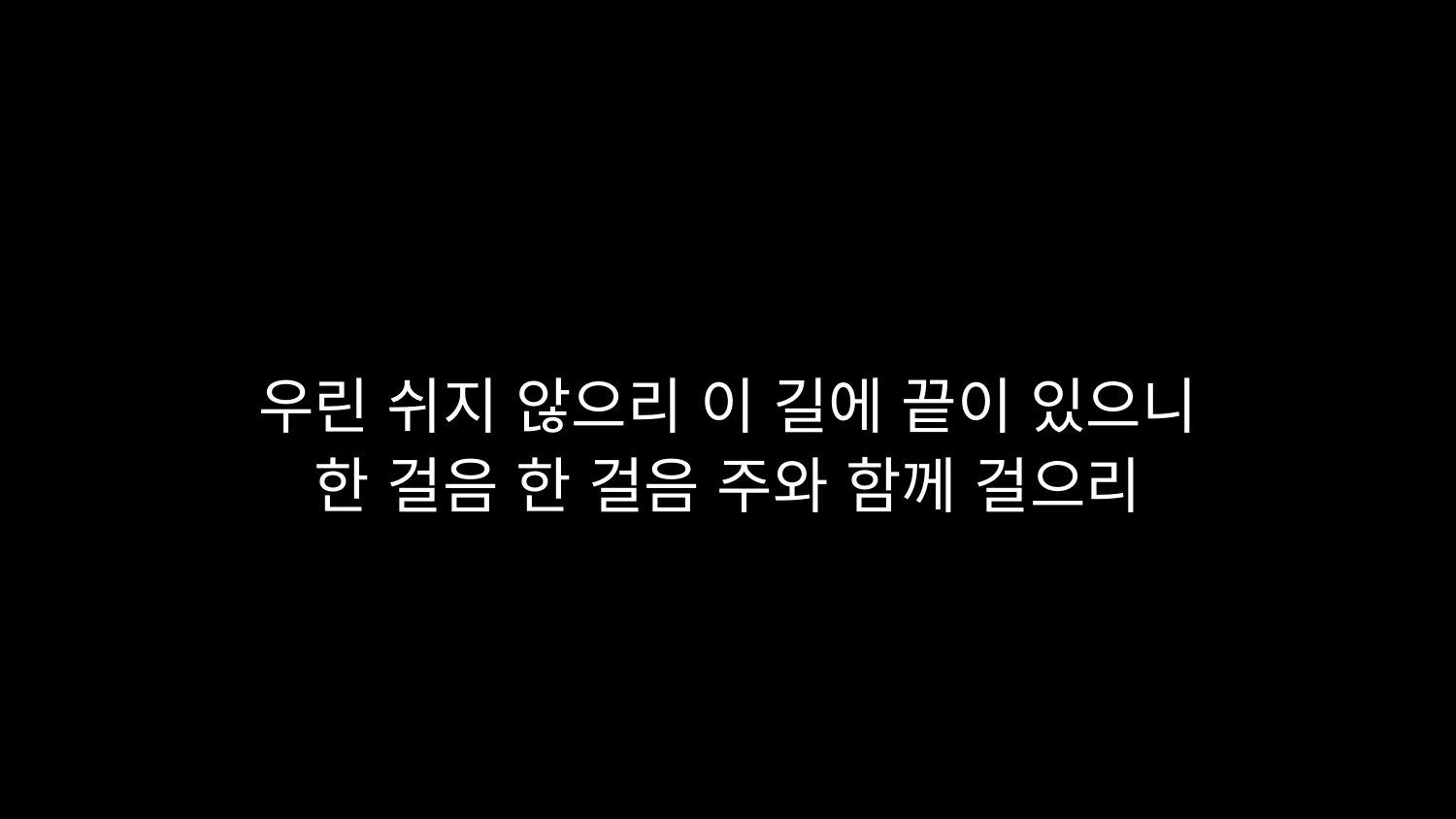

# 우린 쉬지 않으리 이 길에 끝이 있으니 한 걸음 한 걸음 주와 함께 걸으리